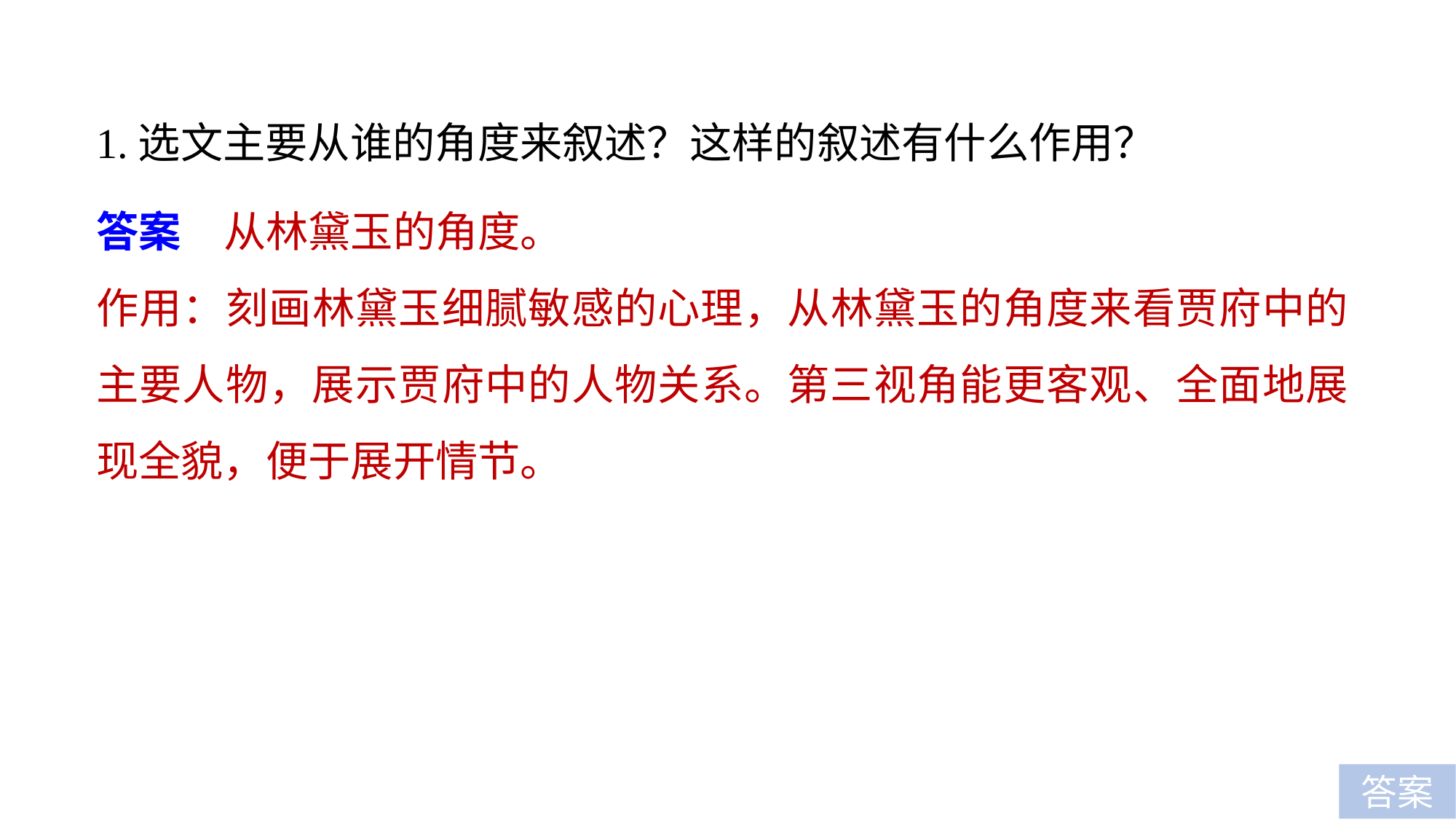

1.选文主要从谁的角度来叙述？这样的叙述有什么作用？
答案　从林黛玉的角度。
作用：刻画林黛玉细腻敏感的心理，从林黛玉的角度来看贾府中的主要人物，展示贾府中的人物关系。第三视角能更客观、全面地展现全貌，便于展开情节。
答案